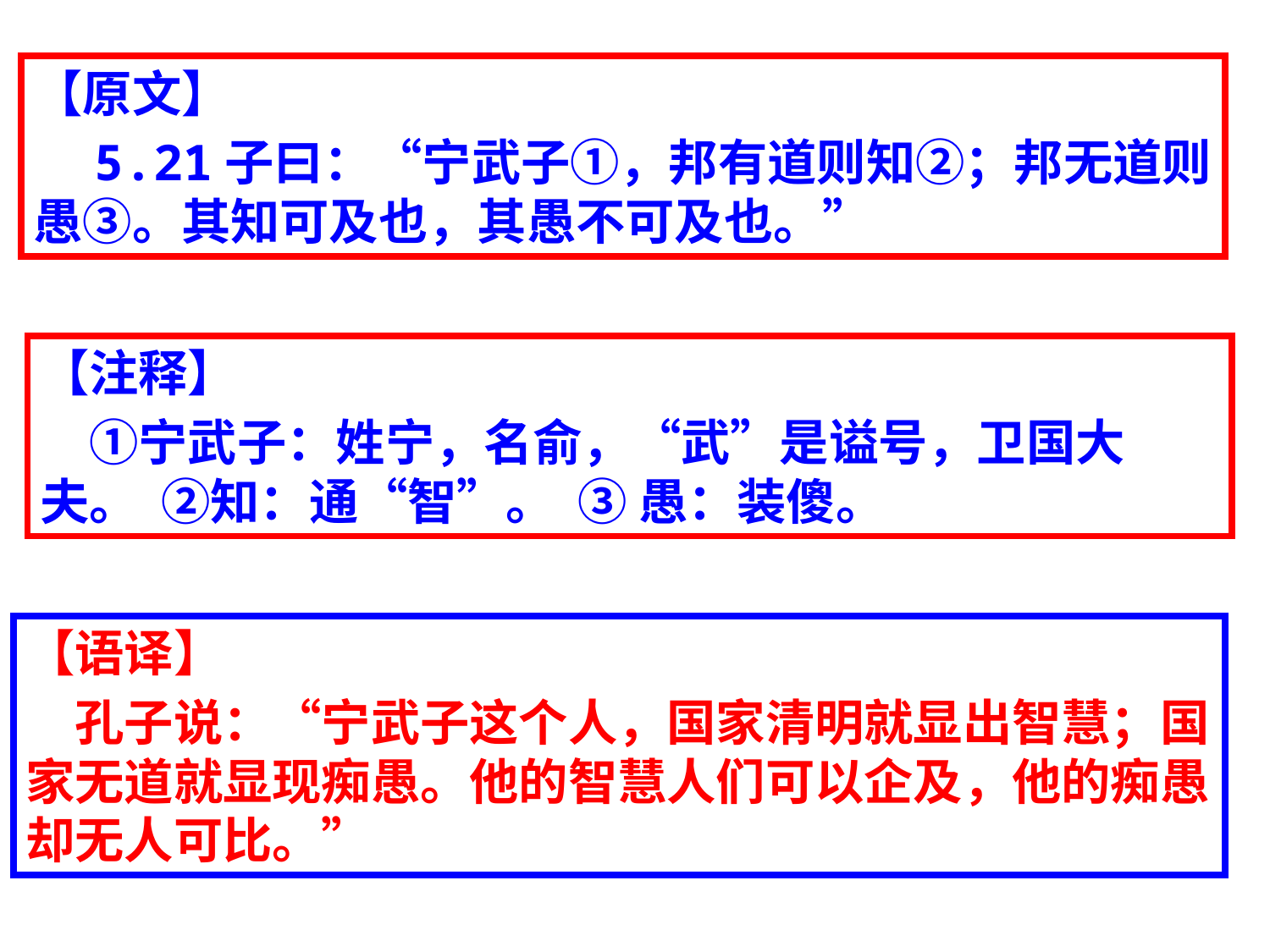

【原文】
　5.21子曰：“宁武子①，邦有道则知②；邦无道则愚③。其知可及也，其愚不可及也。”
【注释】
　①宁武子：姓宁，名俞，“武”是谥号，卫国大夫。  ②知：通“智”。  ③ 愚：装傻。
【语译】
　孔子说：“宁武子这个人，国家清明就显出智慧；国家无道就显现痴愚。他的智慧人们可以企及，他的痴愚却无人可比。”